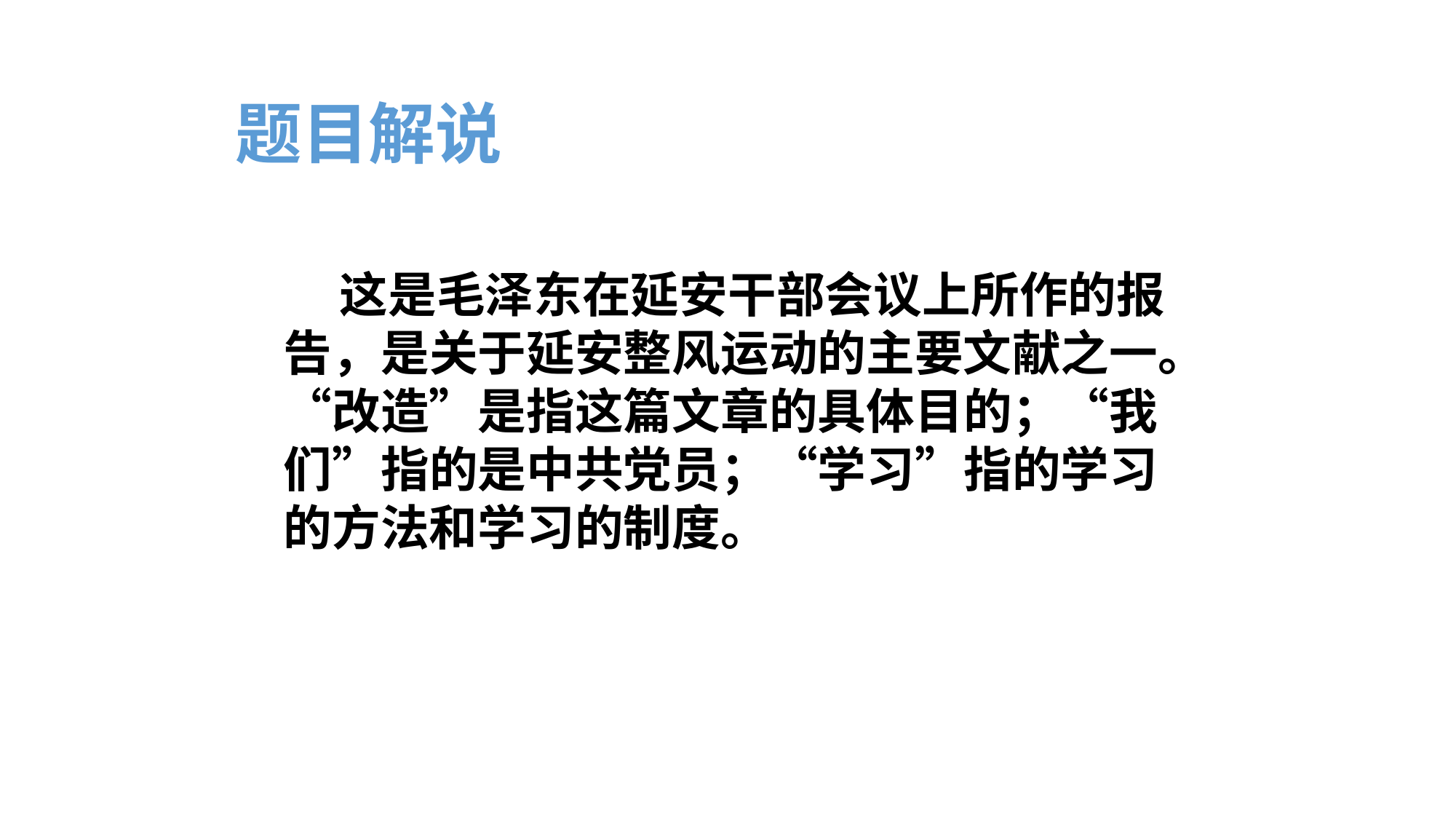

题目解说

    这是毛泽东在延安干部会议上所作的报告，是关于延安整风运动的主要文献之一。“改造”是指这篇文章的具体目的；“我们”指的是中共党员；“学习”指的学习的方法和学习的制度。